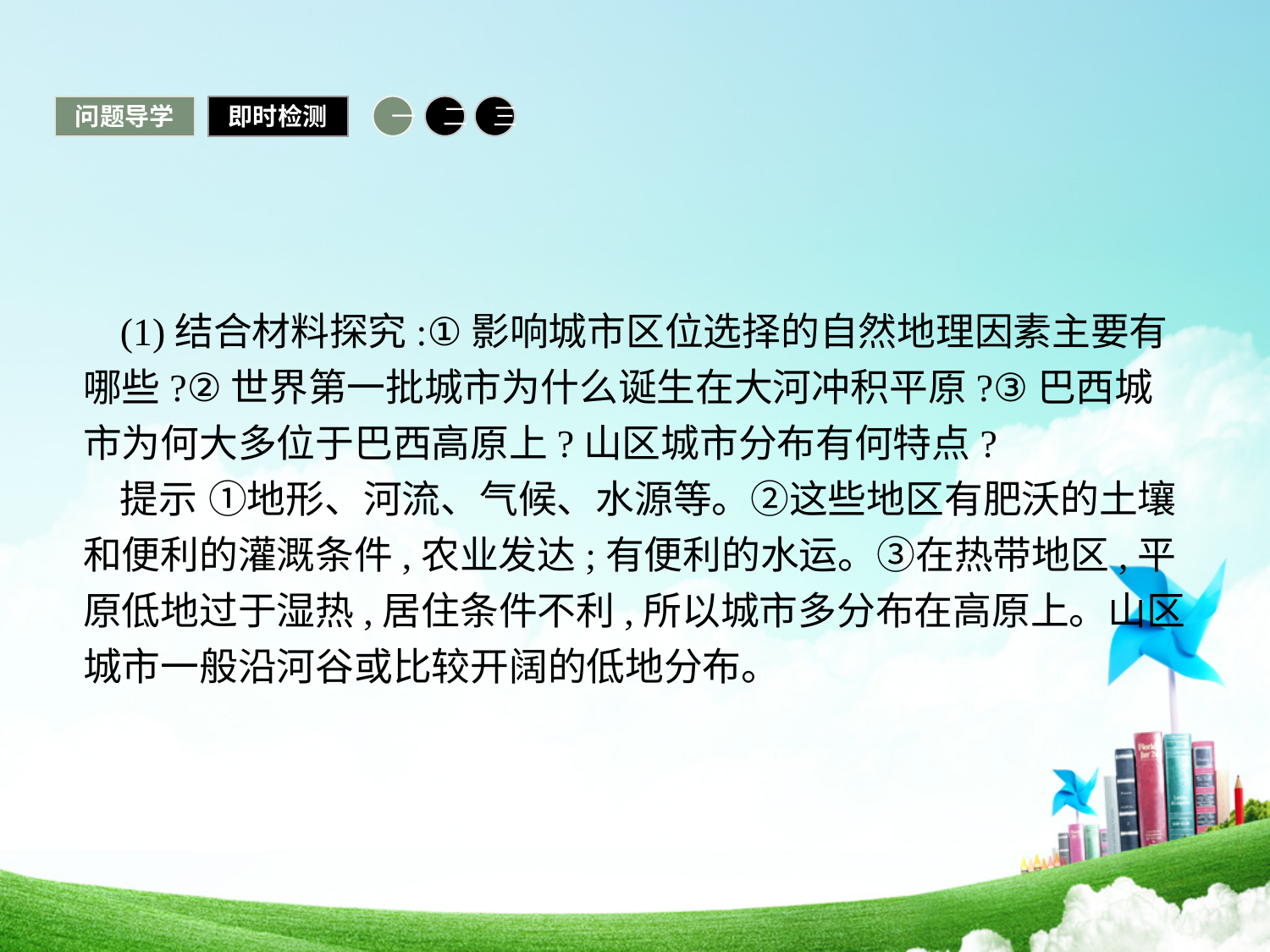

问题导学
即时检测
一
二
三
(1)结合材料探究:①影响城市区位选择的自然地理因素主要有哪些?②世界第一批城市为什么诞生在大河冲积平原?③巴西城市为何大多位于巴西高原上?山区城市分布有何特点?
提示 ①地形、河流、气候、水源等。②这些地区有肥沃的土壤和便利的灌溉条件,农业发达;有便利的水运。③在热带地区,平原低地过于湿热,居住条件不利,所以城市多分布在高原上。山区城市一般沿河谷或比较开阔的低地分布。